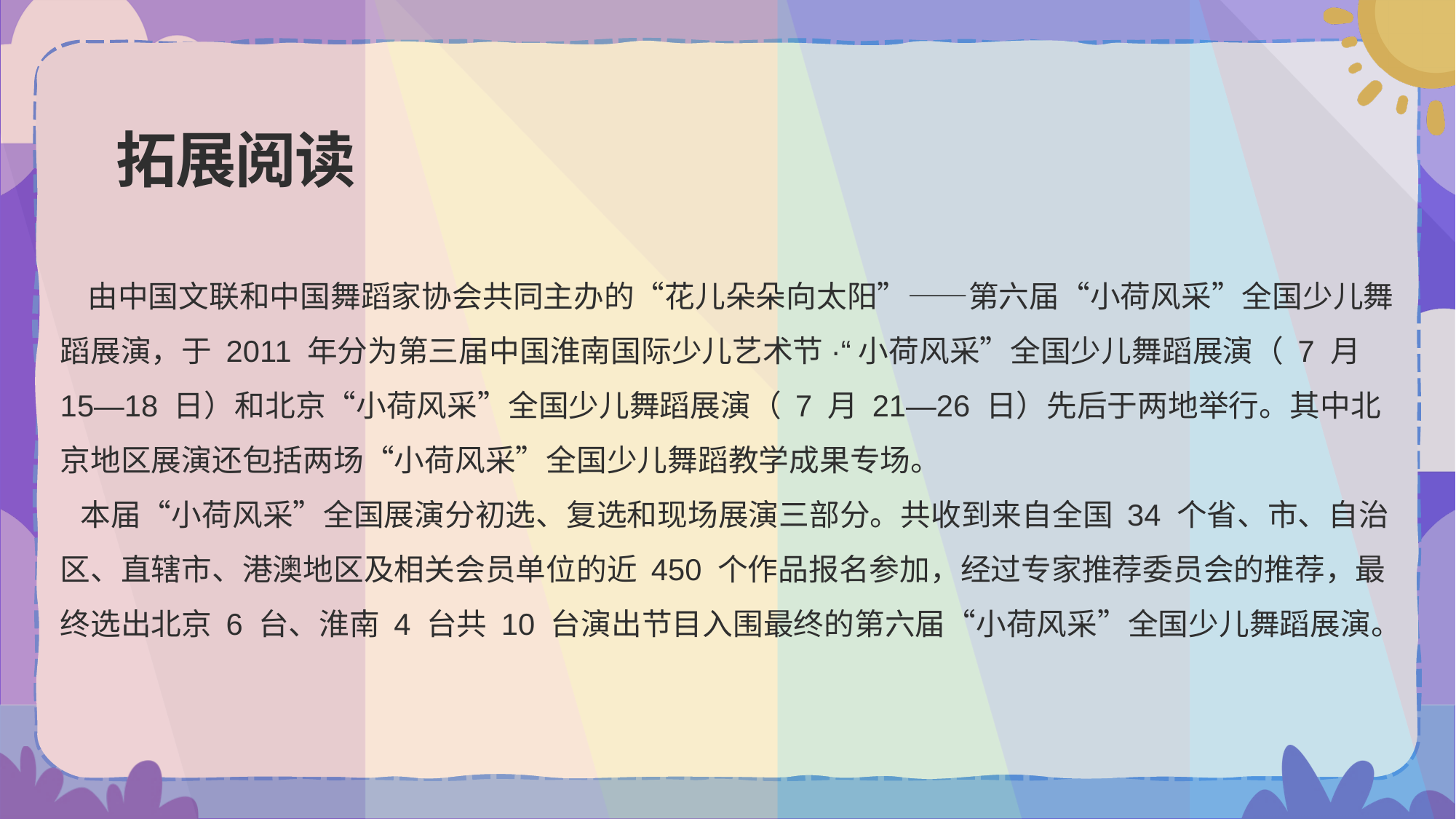

# 拓展阅读
   由中国文联和中国舞蹈家协会共同主办的“花儿朵朵向太阳”——第六届“小荷风采”全国少儿舞蹈展演，于 2011 年分为第三届中国淮南国际少儿艺术节·“小荷风采”全国少儿舞蹈展演（ 7 月 15—18 日）和北京“小荷风采”全国少儿舞蹈展演（ 7 月 21—26 日）先后于两地举行。其中北京地区展演还包括两场“小荷风采”全国少儿舞蹈教学成果专场。
   本届“小荷风采”全国展演分初选、复选和现场展演三部分。共收到来自全国 34 个省、市、自治区、直辖市、港澳地区及相关会员单位的近 450 个作品报名参加，经过专家推荐委员会的推荐，最终选出北京 6 台、淮南 4 台共 10 台演出节目入围最终的第六届“小荷风采”全国少儿舞蹈展演。